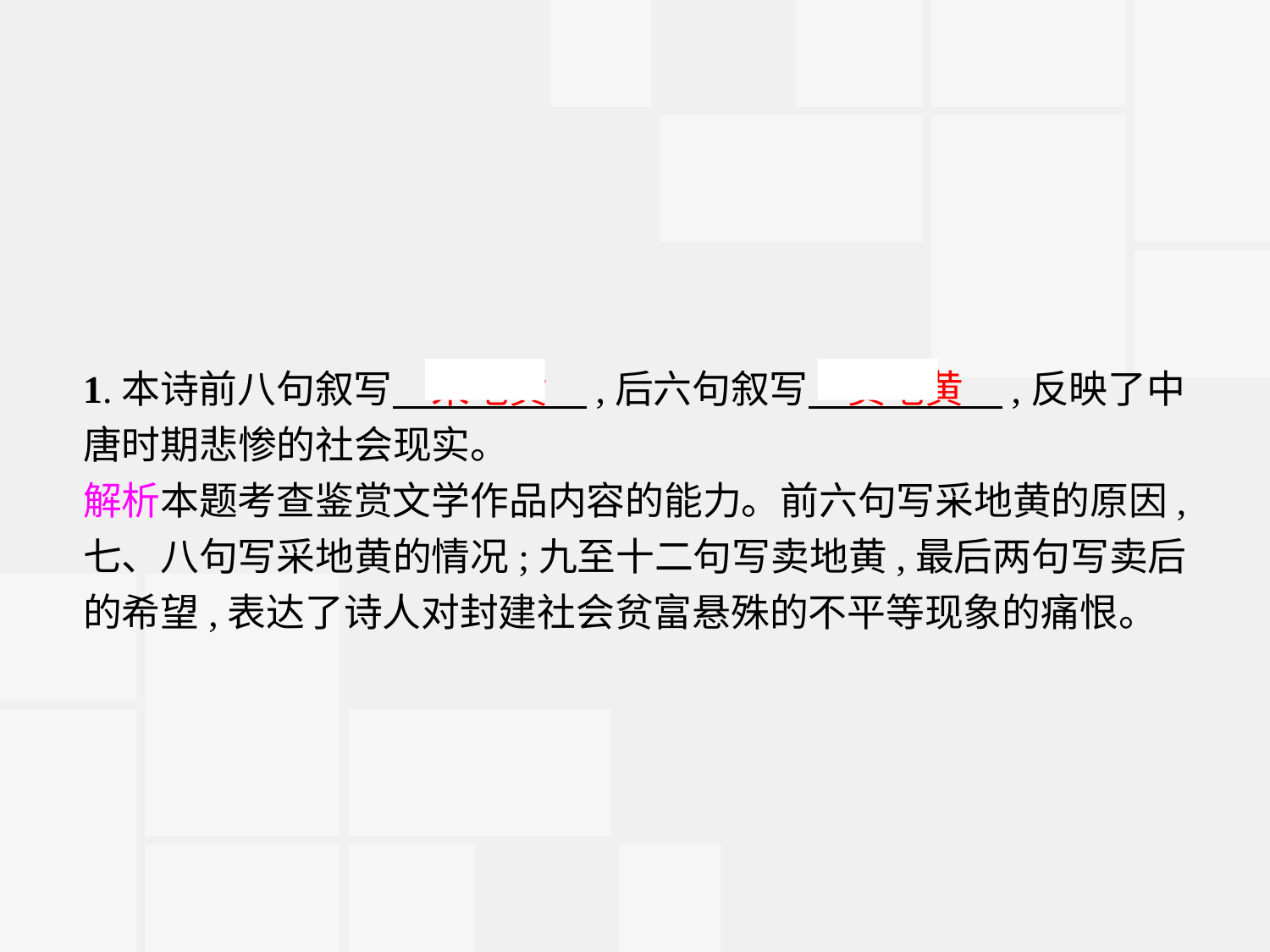

1.本诗前八句叙写　采地黄　,后六句叙写　卖地黄　,反映了中唐时期悲惨的社会现实。
解析本题考查鉴赏文学作品内容的能力。前六句写采地黄的原因,七、八句写采地黄的情况;九至十二句写卖地黄,最后两句写卖后的希望,表达了诗人对封建社会贫富悬殊的不平等现象的痛恨。